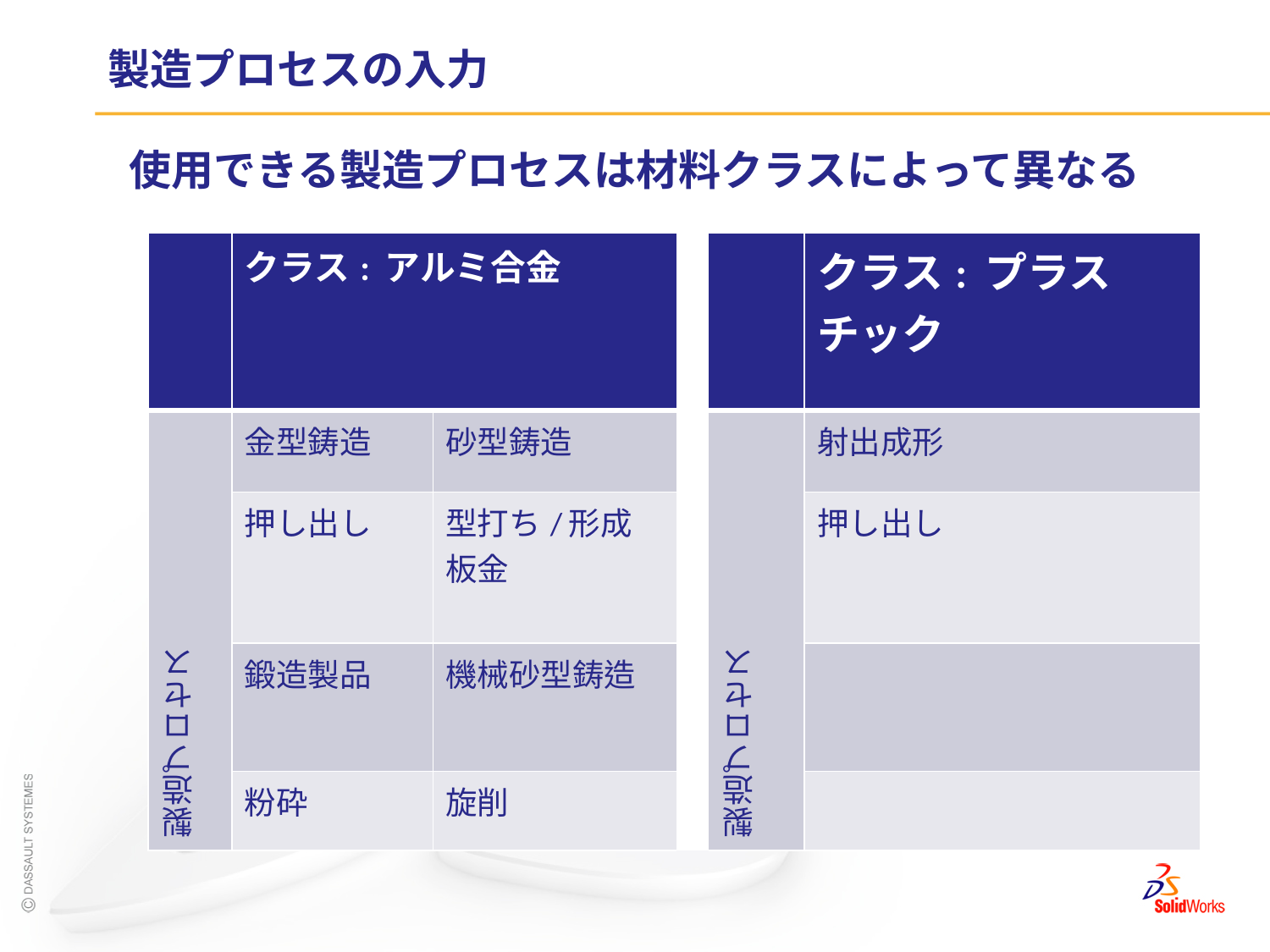

# 製造プロセスの入力
使用できる製造プロセスは材料クラスによって異なる

|  | クラス: アルミ合金 |  |  |  | クラス: プラスチック |
| --- | --- | --- | --- | --- | --- |
| 製造プロセス | 金型鋳造 | 砂型鋳造 |  | 製造プロセス | 射出成形 |
|  | 押し出し | 型打ち/形成板金 |  |  | 押し出し |
|  | 鍛造製品 | 機械砂型鋳造 |  |  |  |
|  | 粉砕 | 旋削 |  |  |  |